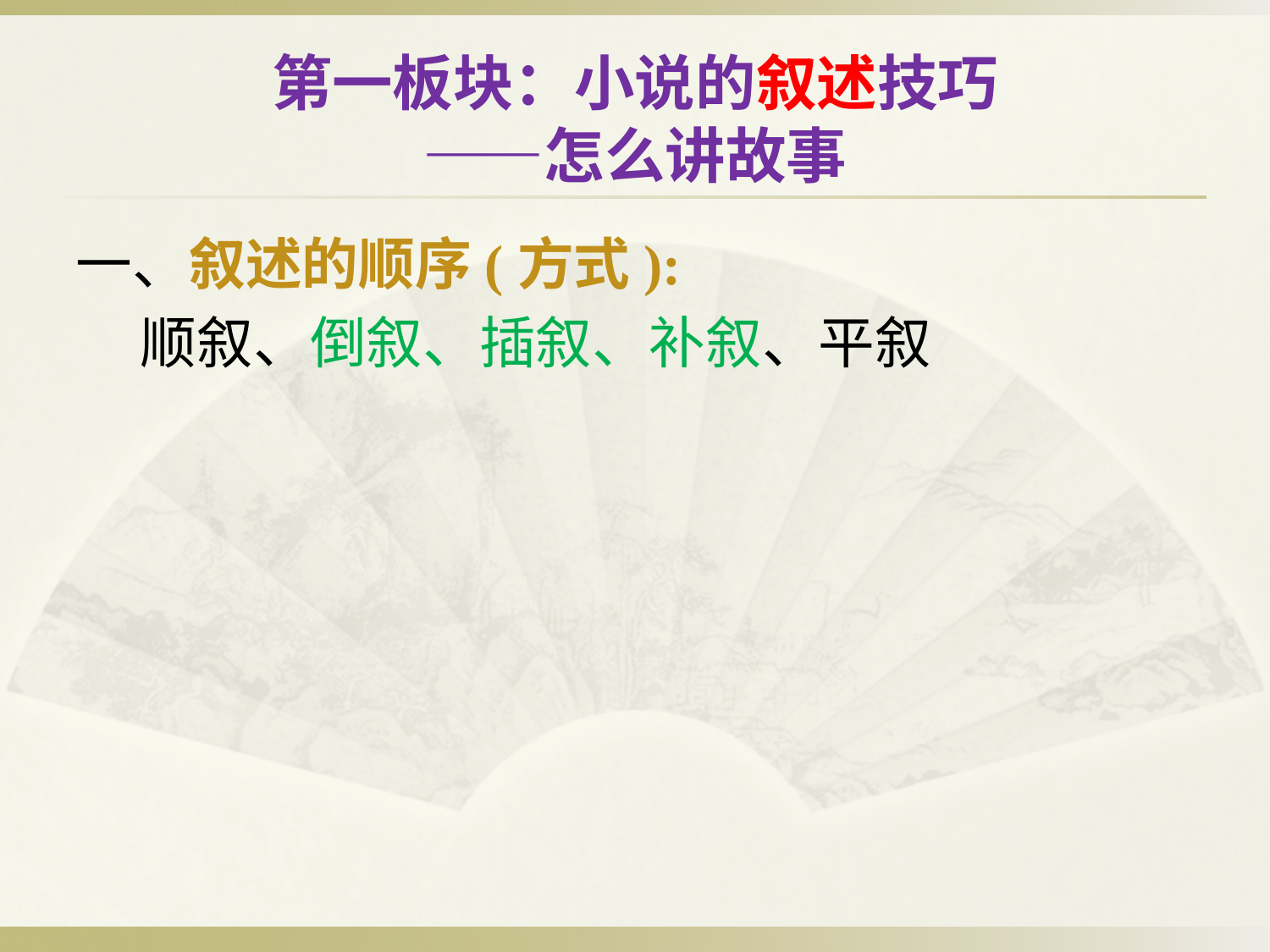

# 第一板块：小说的叙述技巧 ——怎么讲故事
一、叙述的顺序(方式):
    顺叙、倒叙、插叙、补叙、平叙